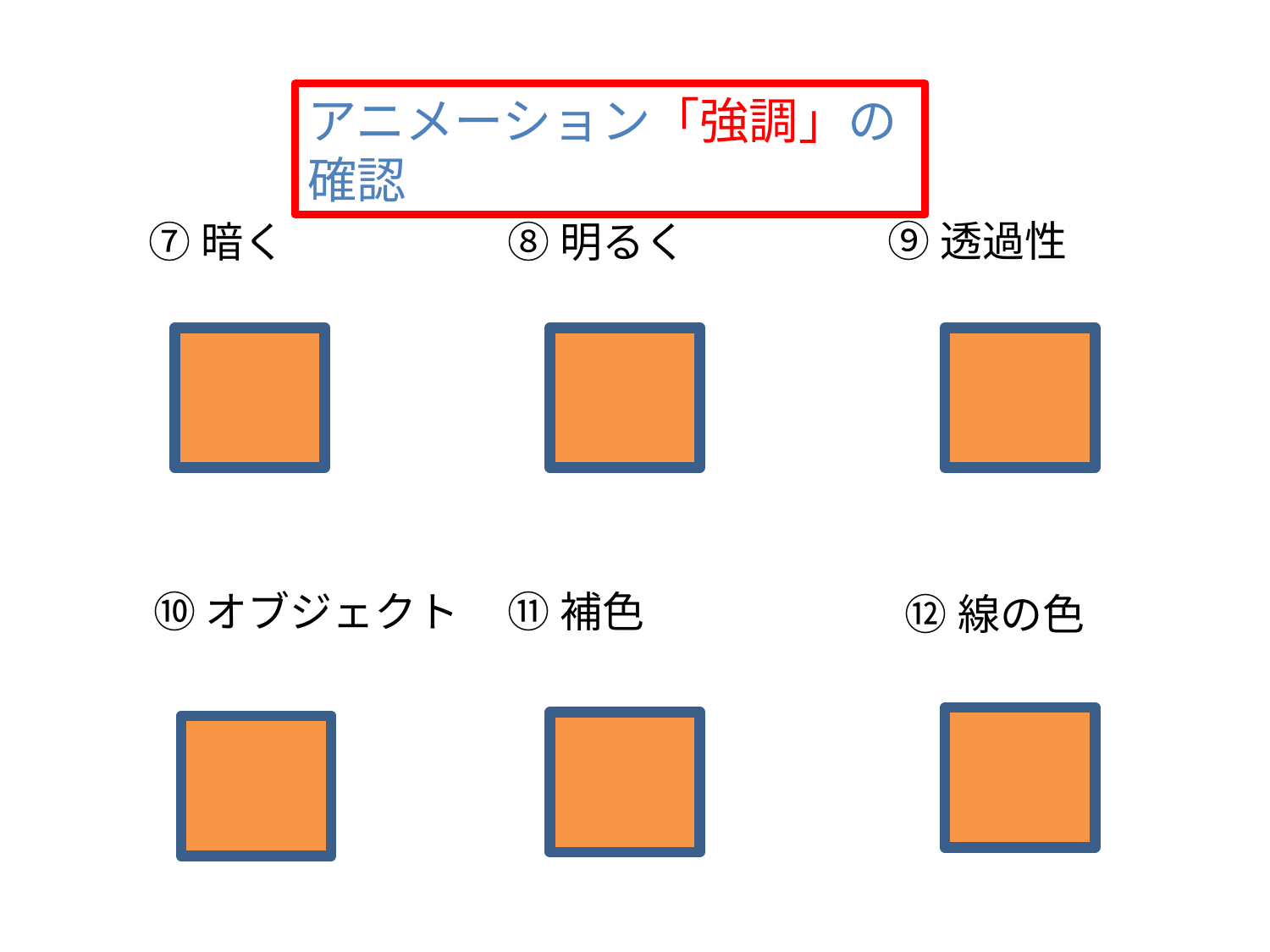

アニメーション「強調」の確認
⑨透過性
⑦暗く
⑧明るく

⑩オブジェクト
⑪補色
⑫線の色